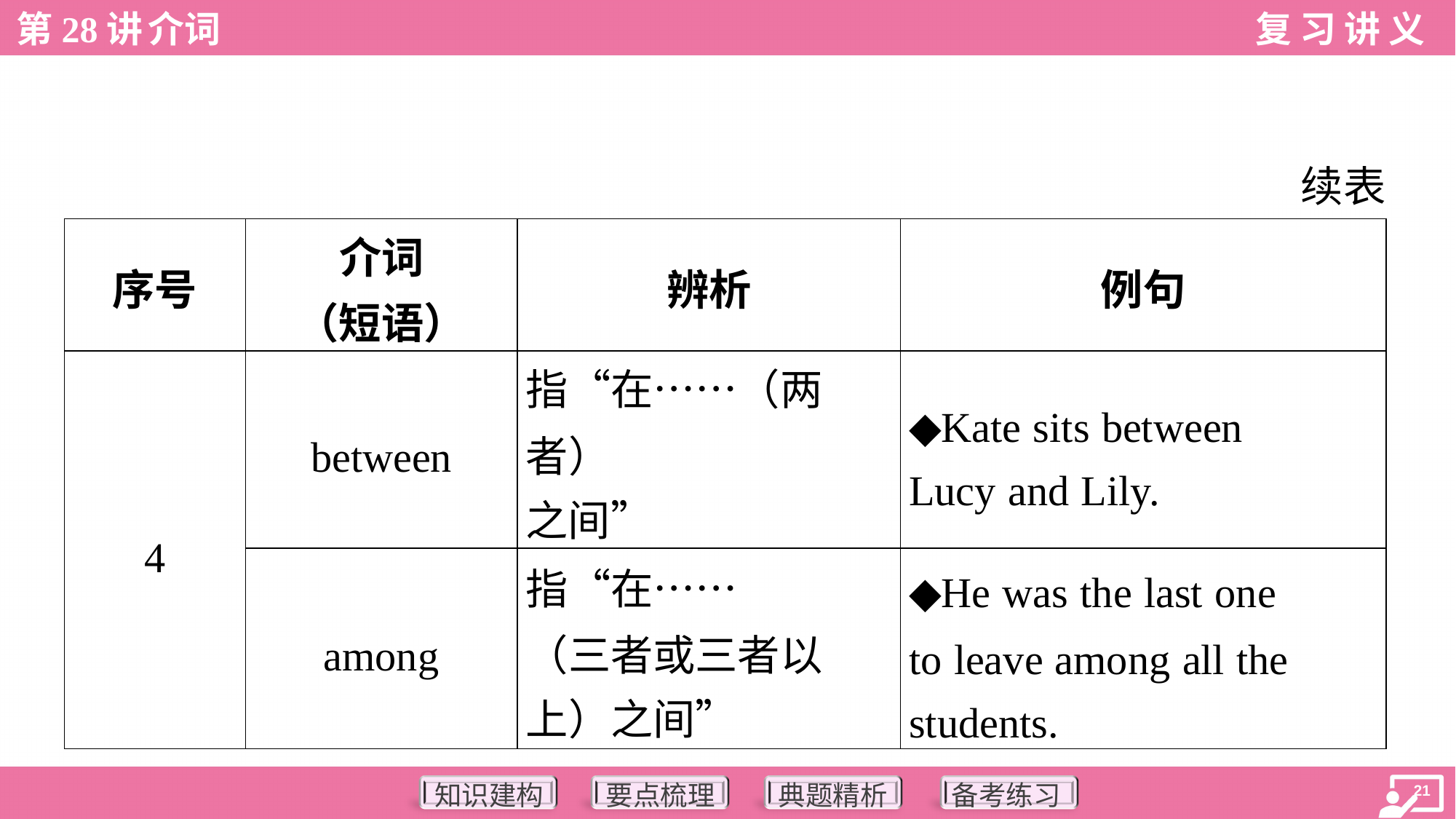

续表
| 序号 | 介词 （短语） | 辨析 | 例句 |
| --- | --- | --- | --- |
| 4 | between | 指“在……（两者） 之间” | ◆Kate sits between Lucy and Lily. |
|  | among | 指“在…… （三者或三者以 上）之间” | ◆He was the last one to leave among all the students. |